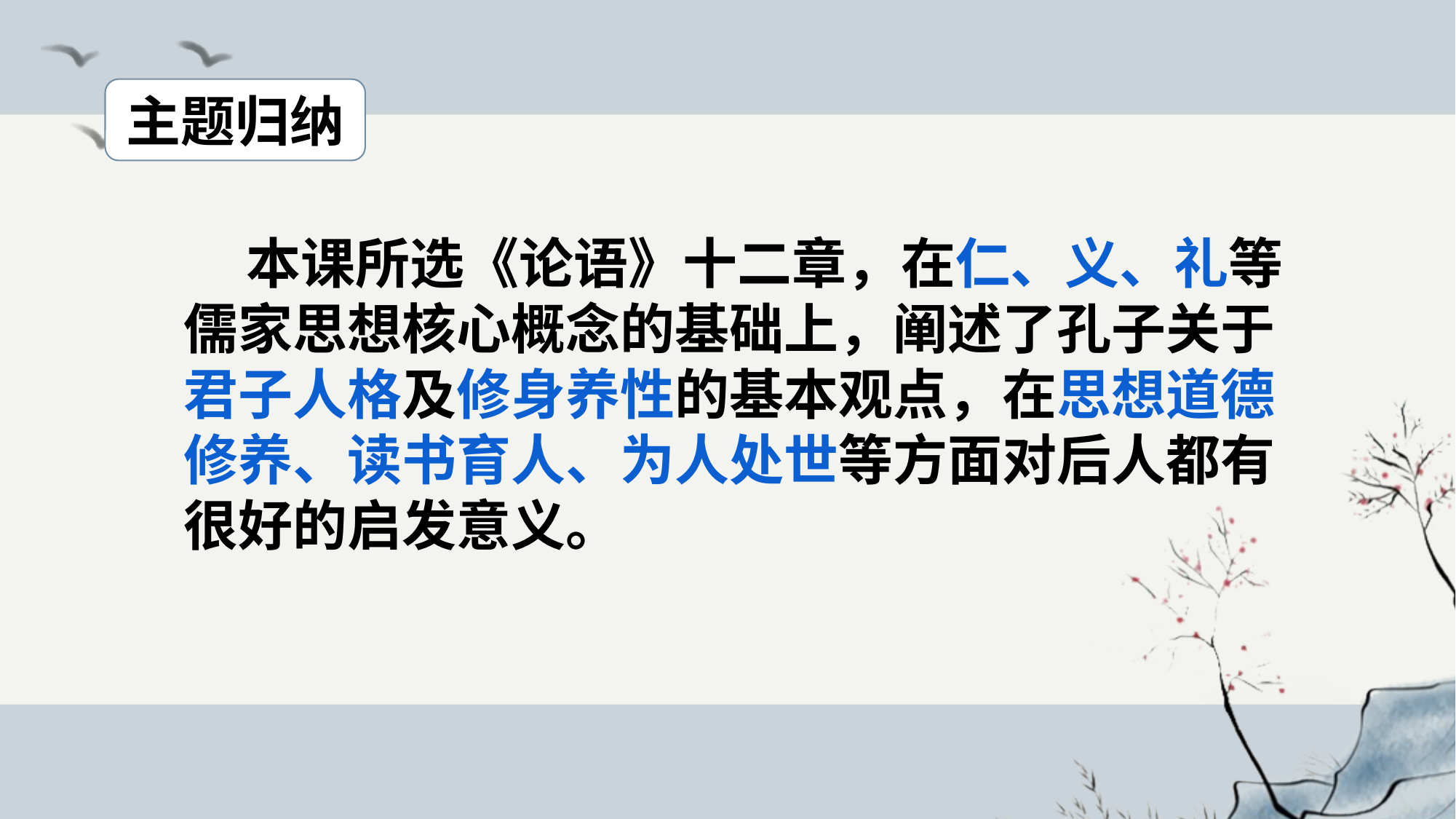

主题归纳
    本课所选《论语》十二章，在仁、义、礼等儒家思想核心概念的基础上，阐述了孔子关于君子人格及修身养性的基本观点，在思想道德修养、读书育人、为人处世等方面对后人都有很好的启发意义。